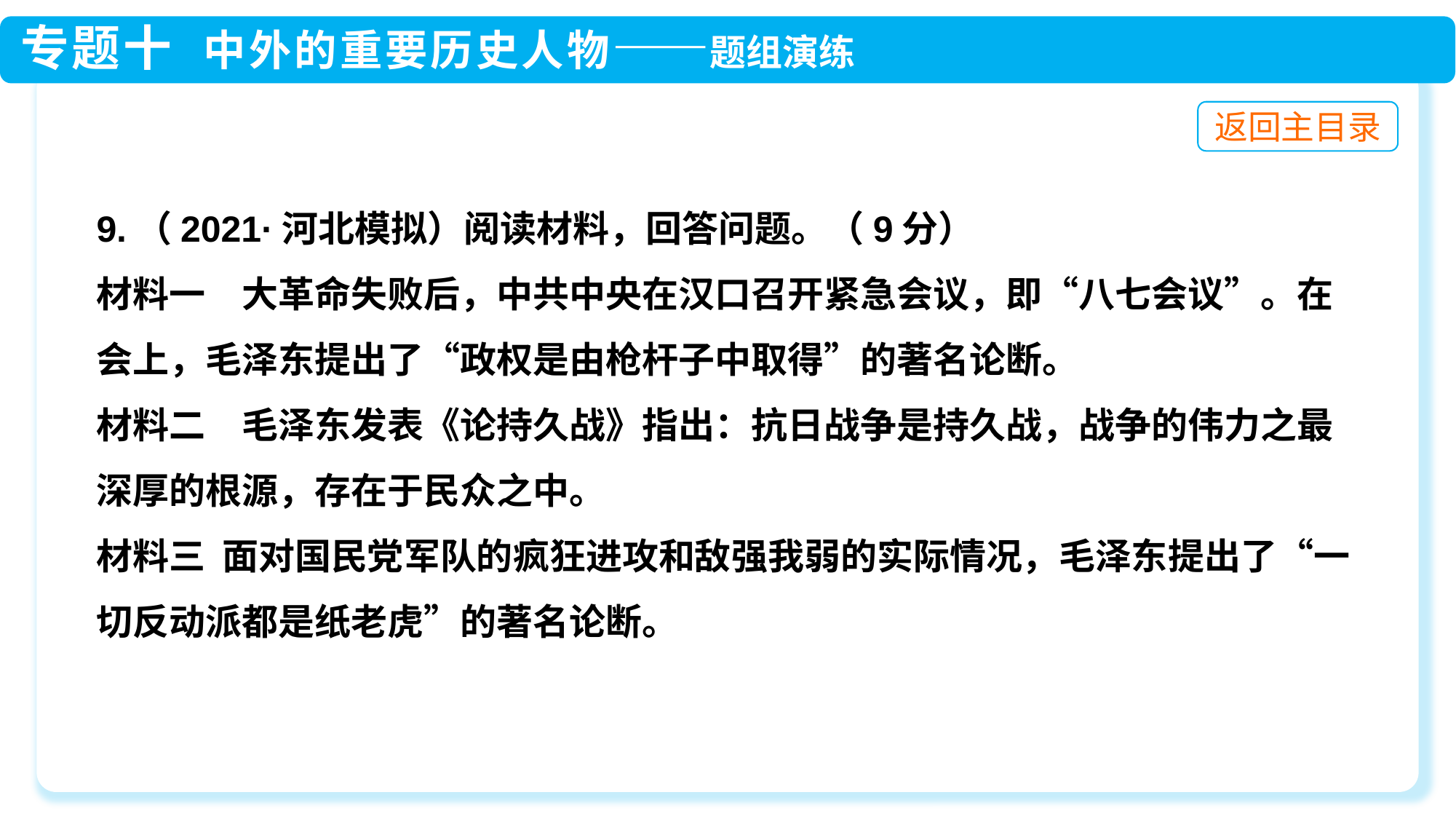

9.（2021·河北模拟）阅读材料，回答问题。（9分）
材料一　大革命失败后，中共中央在汉口召开紧急会议，即“八七会议”。在会上，毛泽东提出了“政权是由枪杆子中取得”的著名论断。
材料二　毛泽东发表《论持久战》指出：抗日战争是持久战，战争的伟力之最深厚的根源，存在于民众之中。
材料三  面对国民党军队的疯狂进攻和敌强我弱的实际情况，毛泽东提出了“一切反动派都是纸老虎”的著名论断。